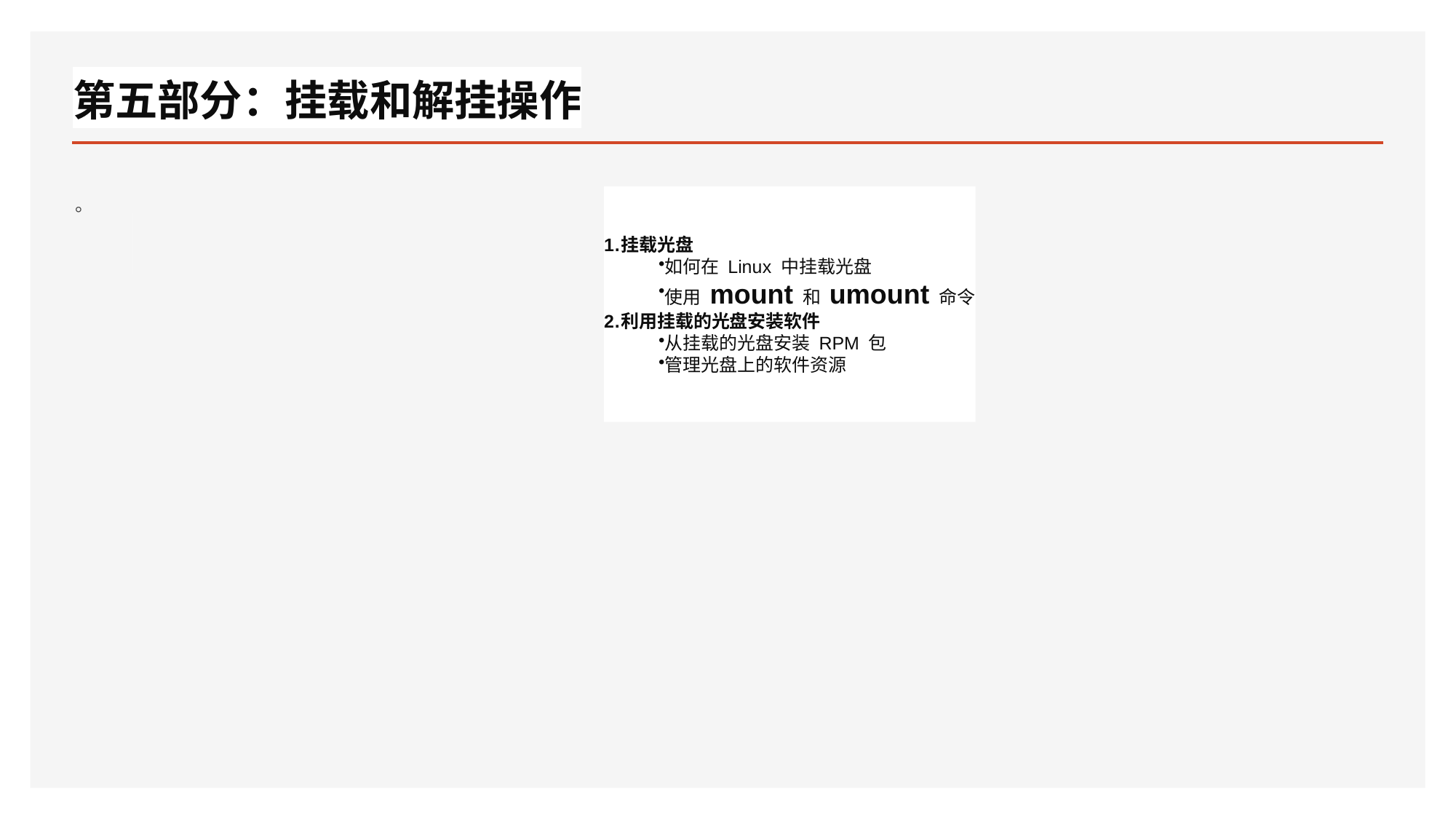

# 第五部分：挂载和解挂操作
。

挂载光盘
如何在 Linux 中挂载光盘
使用 mount 和 umount 命令
利用挂载的光盘安装软件
从挂载的光盘安装 RPM 包
管理光盘上的软件资源